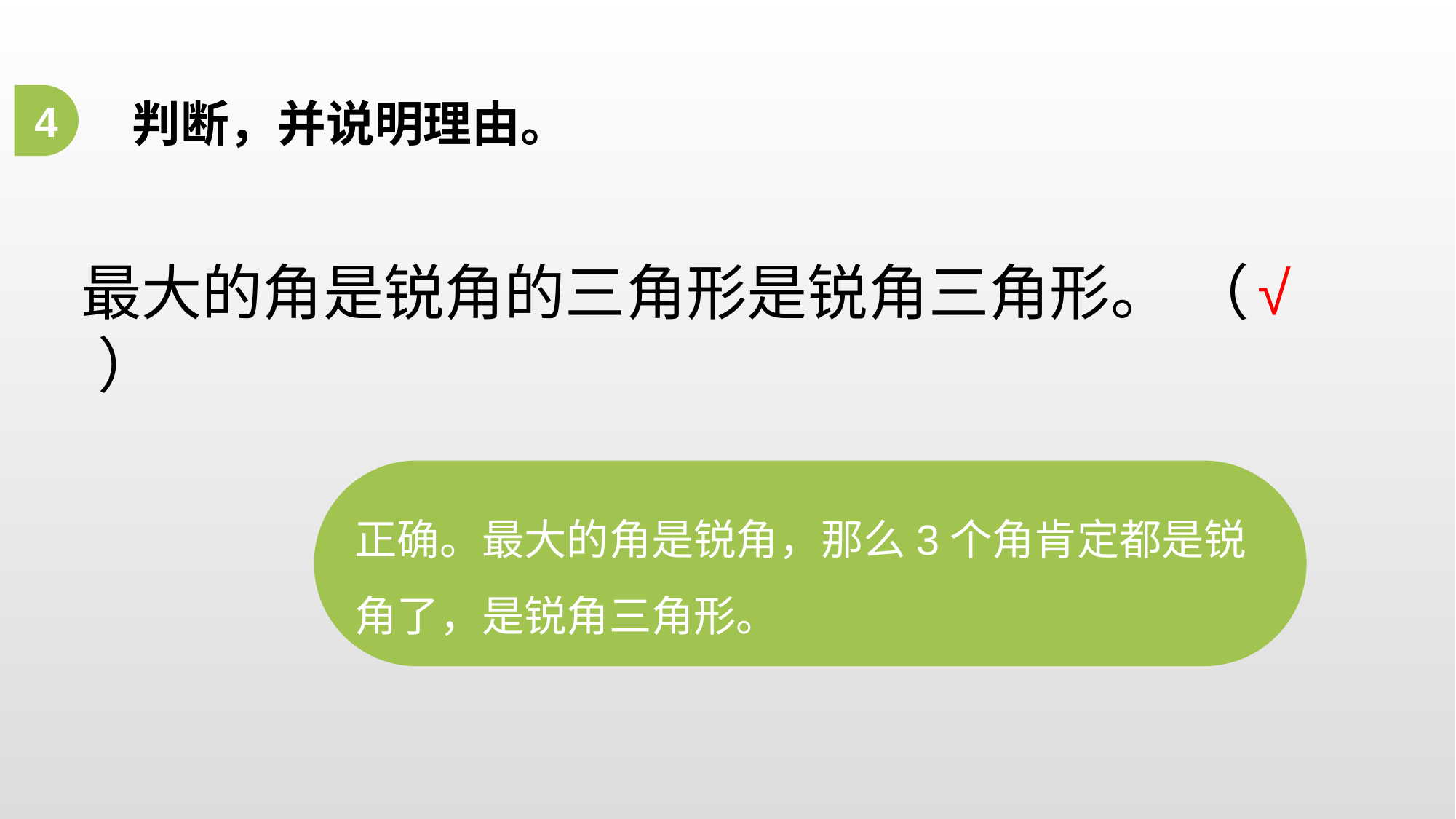

4
判断，并说明理由。
最大的角是锐角的三角形是锐角三角形。 （   ）
√
正确。最大的角是锐角，那么3个角肯定都是锐角了，是锐角三角形。